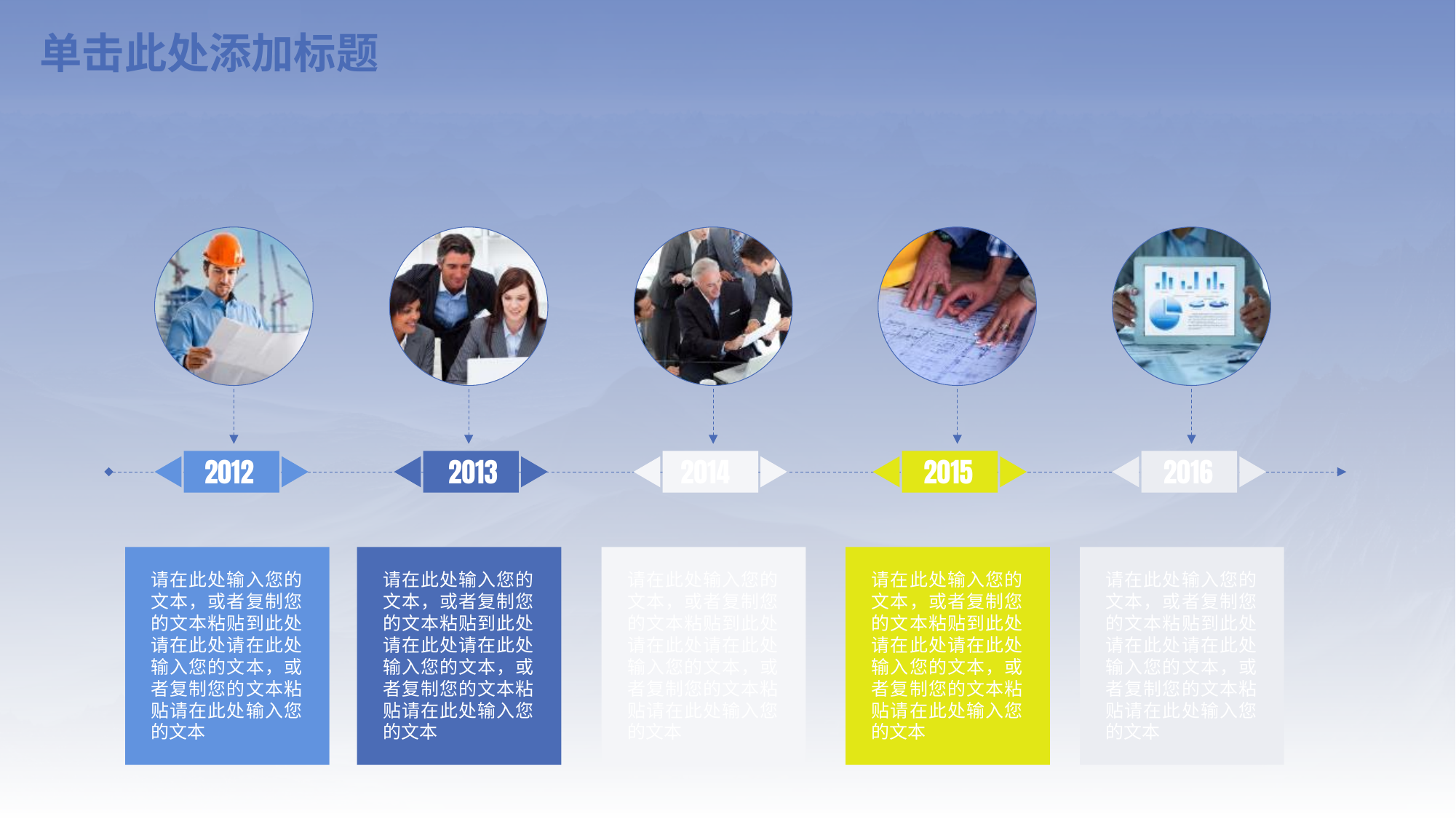

# 单击此处添加标题

2012

2013

2014

2015

2016

请在此处输入您的文本，或者复制您的文本粘贴到此处请在此处请在此处输入您的文本，或者复制您的文本粘贴请在此处输入您的文本

请在此处输入您的文本，或者复制您的文本粘贴到此处请在此处请在此处输入您的文本，或者复制您的文本粘贴请在此处输入您的文本

请在此处输入您的文本，或者复制您的文本粘贴到此处请在此处请在此处输入您的文本，或者复制您的文本粘贴请在此处输入您的文本

请在此处输入您的文本，或者复制您的文本粘贴到此处请在此处请在此处输入您的文本，或者复制您的文本粘贴请在此处输入您的文本

请在此处输入您的文本，或者复制您的文本粘贴到此处请在此处请在此处输入您的文本，或者复制您的文本粘贴请在此处输入您的文本